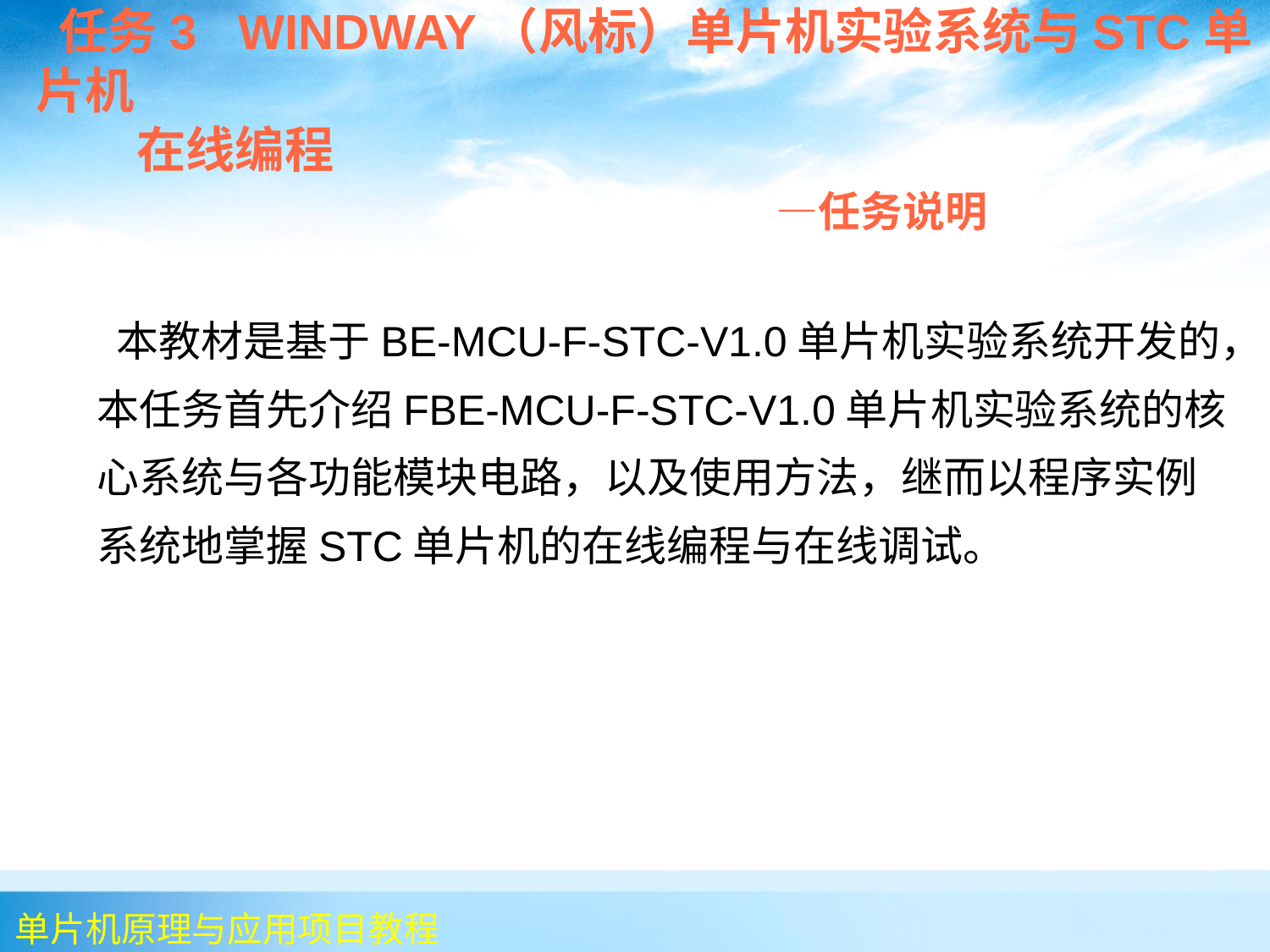

任务3   WINDWAY（风标）单片机实验系统与STC单片机
         在线编程
                                                                  —任务说明

  	 本教材是基于BE-MCU-F-STC-V1.0单片机实验系统开发的，本任务首先介绍FBE-MCU-F-STC-V1.0单片机实验系统的核心系统与各功能模块电路，以及使用方法，继而以程序实例系统地掌握STC单片机的在线编程与在线调试。